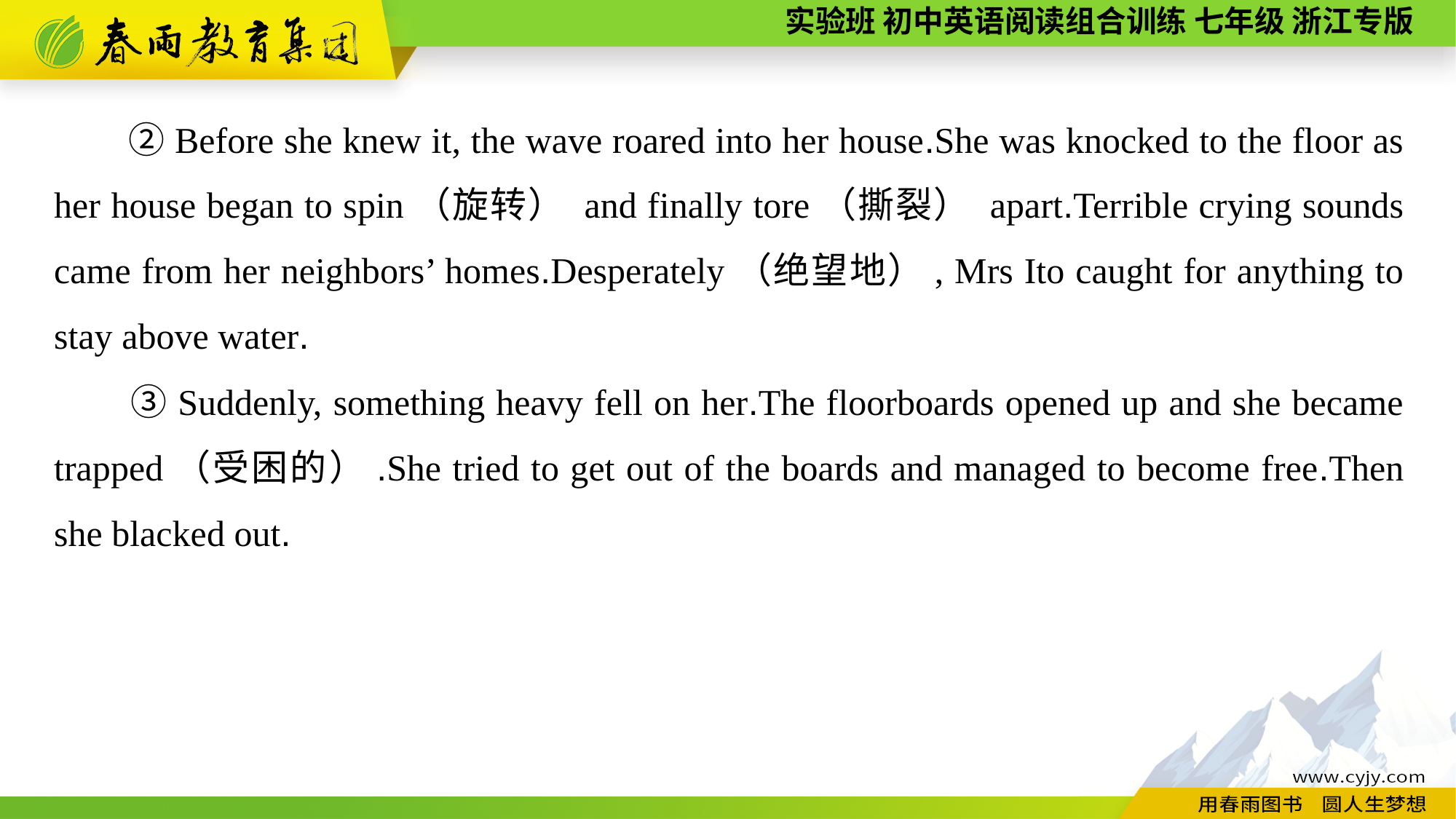

②Before she knew it, the wave roared into her house.She was knocked to the floor as her house began to spin（旋转） and finally tore（撕裂） apart.Terrible crying sounds came from her neighbors’ homes.Desperately（绝望地）, Mrs Ito caught for anything to stay above water.
　　③Suddenly, something heavy fell on her.The floorboards opened up and she became trapped（受困的）.She tried to get out of the boards and managed to become free.Then she blacked out.